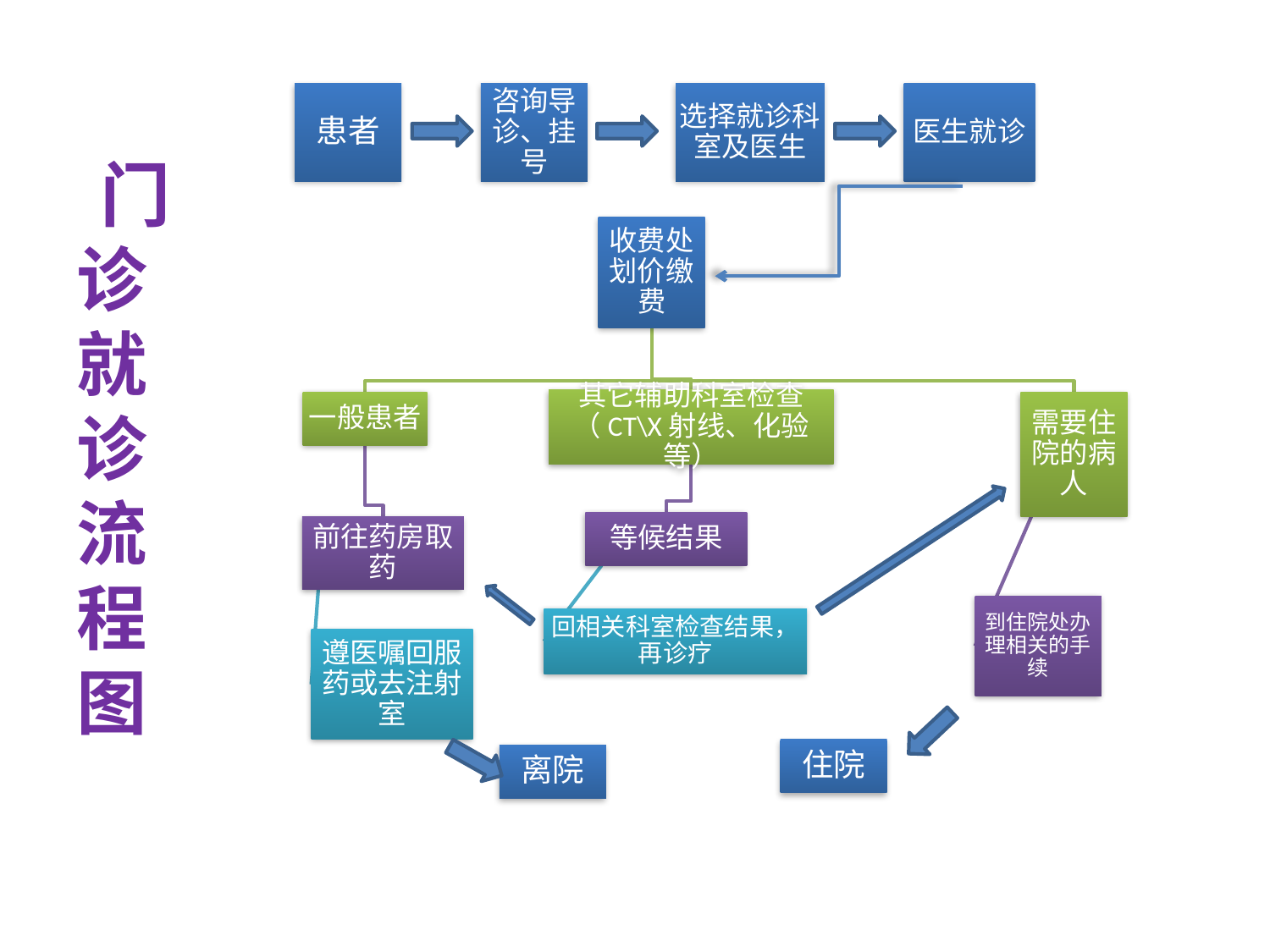

# 门诊就诊流程图
患者
咨询导诊、挂号
选择就诊科室及医生
医生就诊
收费处划价缴费
一般患者
前往药房取药
遵医嘱回服药或去注射室
其它辅助科室检查（CT\X射线、化验等）
等候结果
回相关科室检查结果，再诊疗
需要住院的病人
到住院处办理相关的手续
离院
住院